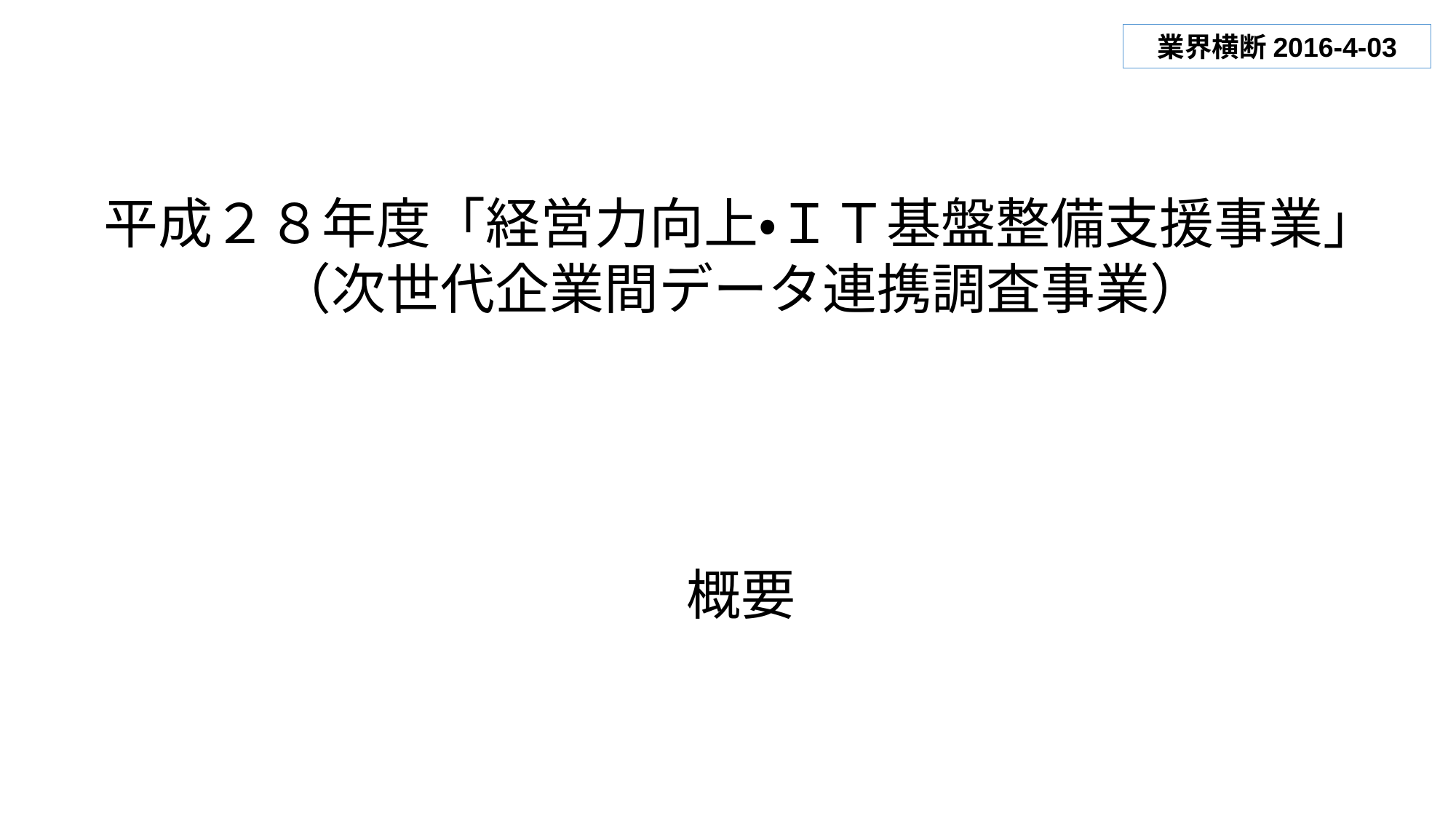

業界横断2016-4-03
平成２８年度「経営力向上・ＩＴ基盤整備支援事業」
（次世代企業間データ連携調査事業）
概要